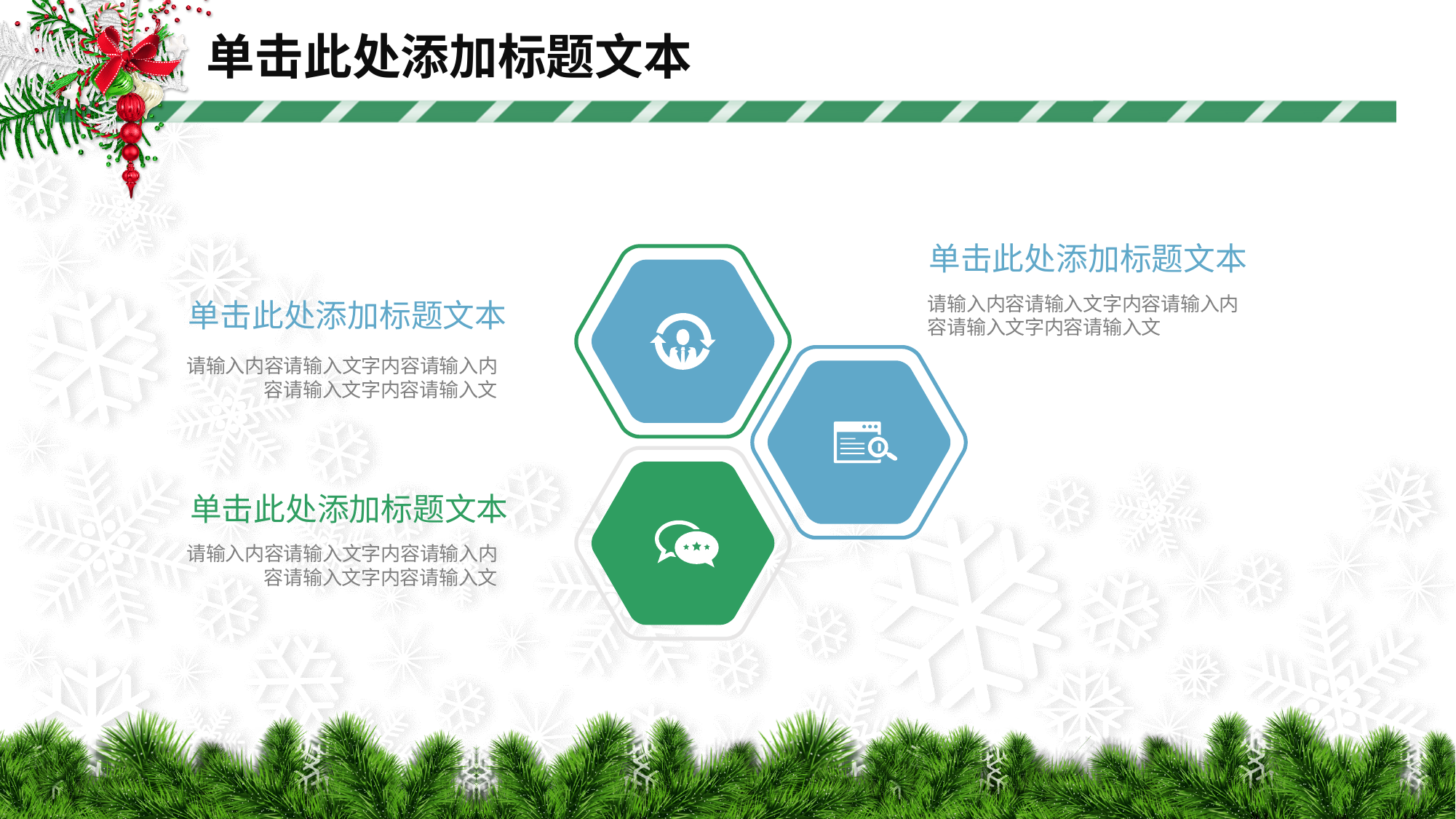

# 单击此处添加标题文本
单击此处添加标题文本
请输入内容请输入文字内容请输入内容请输入文字内容请输入文

单击此处添加标题文本
请输入内容请输入文字内容请输入内容请输入文字内容请输入文

单击此处添加标题文本
请输入内容请输入文字内容请输入内容请输入文字内容请输入文